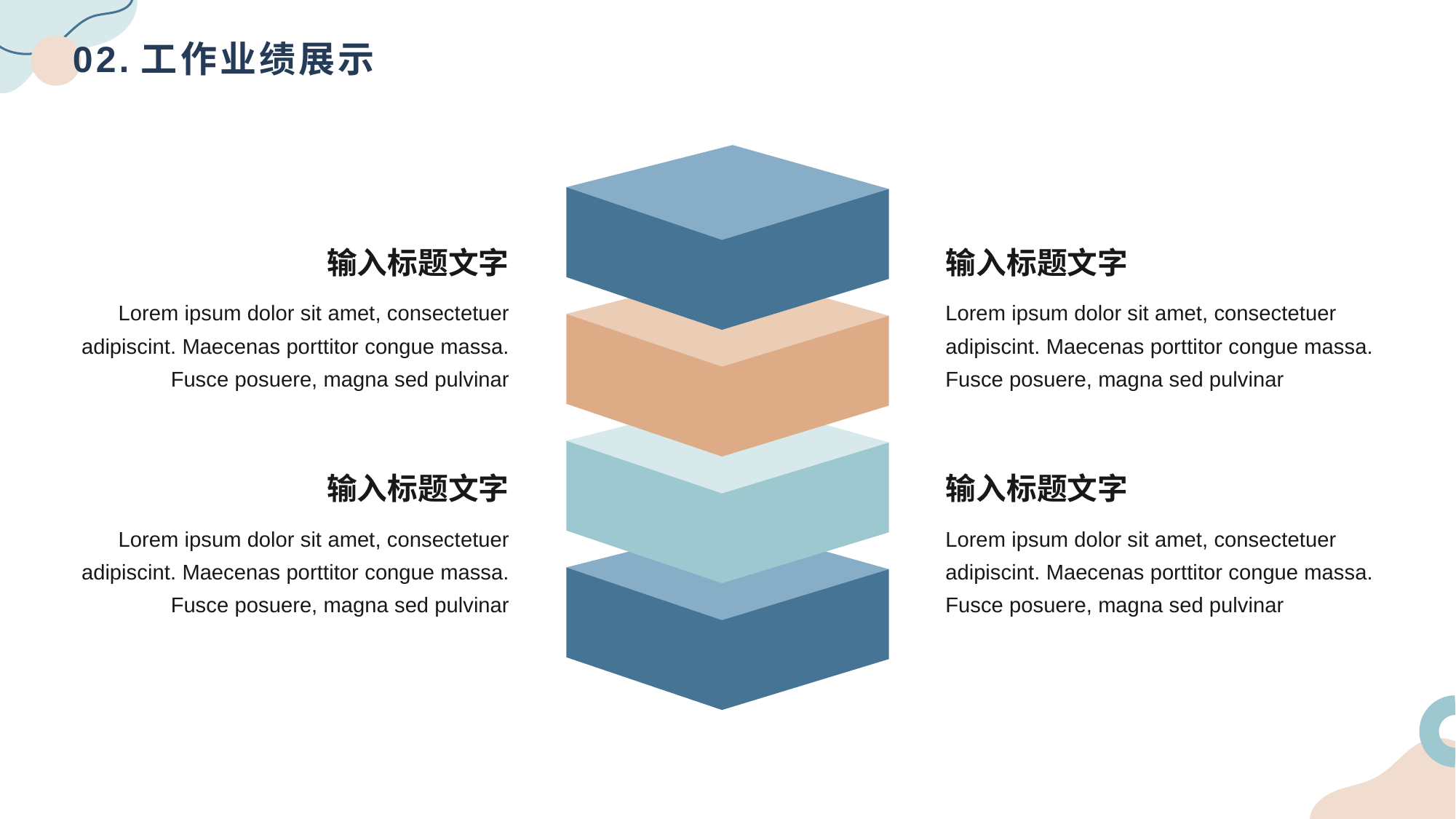

# 02.工作业绩展示

输入标题文字
Lorem ipsum dolor sit amet, consectetuer adipiscint. Maecenas porttitor congue massa. Fusce posuere, magna sed pulvinar
输入标题文字
Lorem ipsum dolor sit amet, consectetuer adipiscint. Maecenas porttitor congue massa. Fusce posuere, magna sed pulvinar
输入标题文字
Lorem ipsum dolor sit amet, consectetuer adipiscint. Maecenas porttitor congue massa. Fusce posuere, magna sed pulvinar
输入标题文字
Lorem ipsum dolor sit amet, consectetuer adipiscint. Maecenas porttitor congue massa. Fusce posuere, magna sed pulvinar